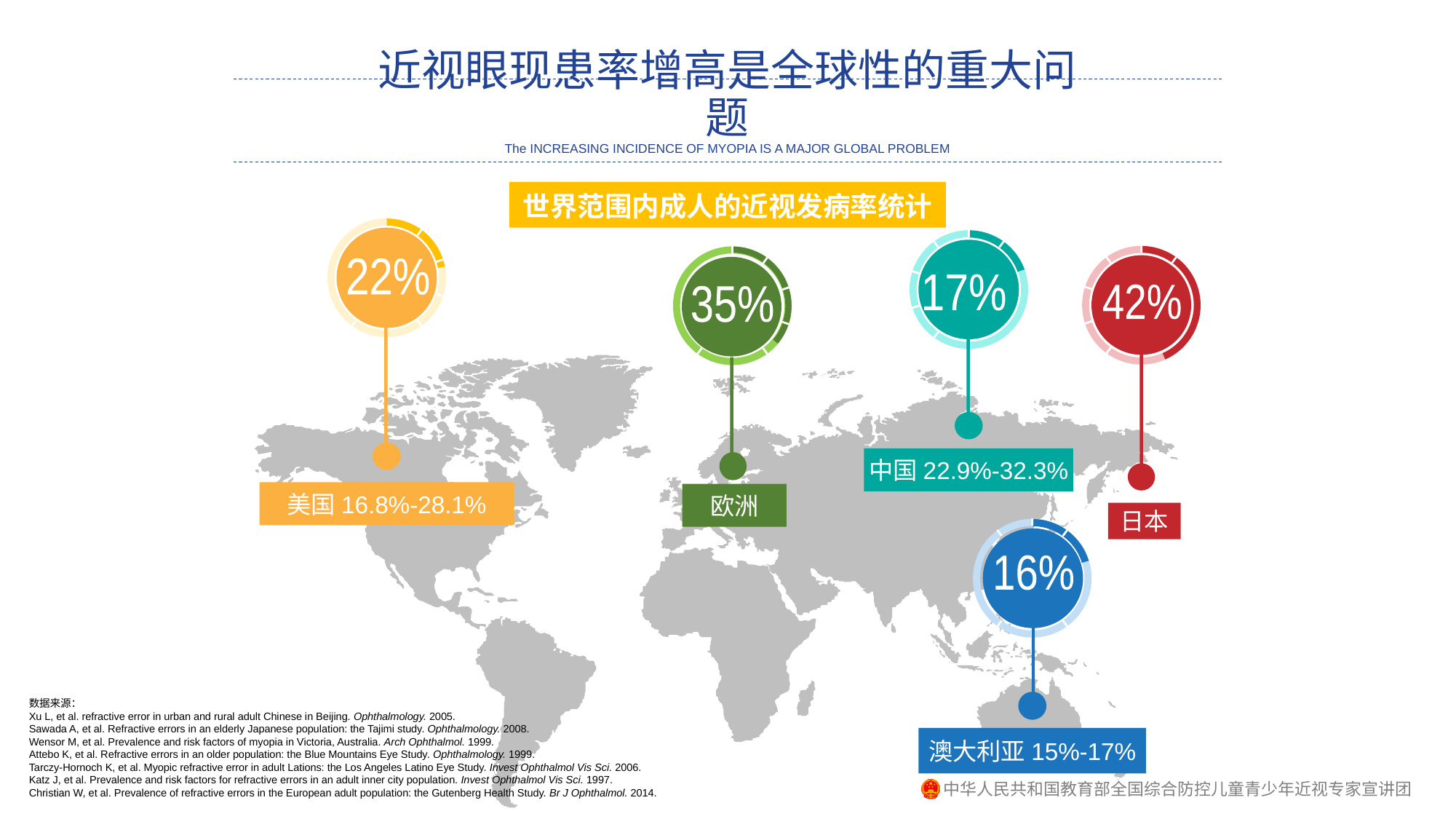

近视眼现患率增高是全球性的重大问题
The INCREASING INCIDENCE OF MYOPIA IS A MAJOR GLOBAL PROBLEM
世界范围内成人的近视发病率统计

22%

美国16.8%-28.1%

17%

中国22.9%-32.3%

42%

日本

35%

欧洲

16%

澳大利亚15%-17%
数据来源：
Xu L, et al. refractive error in urban and rural adult Chinese in Beijing. Ophthalmology. 2005.
Sawada A, et al. Refractive errors in an elderly Japanese population: the Tajimi study. Ophthalmology. 2008.
Wensor M, et al. Prevalence and risk factors of myopia in Victoria, Australia. Arch Ophthalmol. 1999.
Attebo K, et al. Refractive errors in an older population: the Blue Mountains Eye Study. Ophthalmology. 1999.
Tarczy-Hornoch K, et al. Myopic refractive error in adult Lations: the Los Angeles Latino Eye Study. Invest Ophthalmol Vis Sci. 2006.
Katz J, et al. Prevalence and risk factors for refractive errors in an adult inner city population. Invest Ophthalmol Vis Sci. 1997.
Christian W, et al. Prevalence of refractive errors in the European adult population: the Gutenberg Health Study. Br J Ophthalmol. 2014.